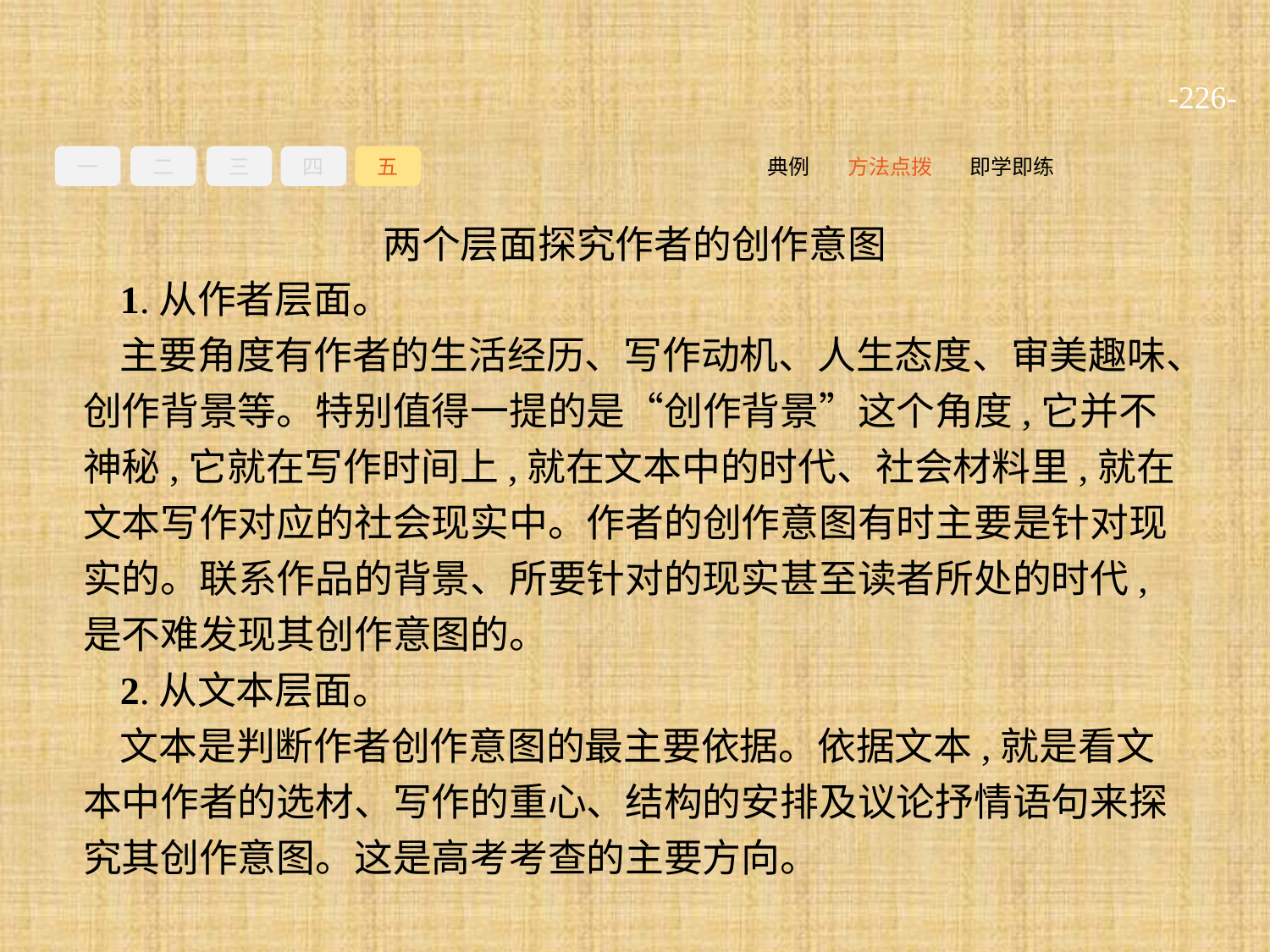

-226-
一
二
三
四
五
即学即练
方法点拨
典例
两个层面探究作者的创作意图
1.从作者层面。
主要角度有作者的生活经历、写作动机、人生态度、审美趣味、创作背景等。特别值得一提的是“创作背景”这个角度,它并不神秘,它就在写作时间上,就在文本中的时代、社会材料里,就在文本写作对应的社会现实中。作者的创作意图有时主要是针对现实的。联系作品的背景、所要针对的现实甚至读者所处的时代,是不难发现其创作意图的。
2.从文本层面。
文本是判断作者创作意图的最主要依据。依据文本,就是看文本中作者的选材、写作的重心、结构的安排及议论抒情语句来探究其创作意图。这是高考考查的主要方向。